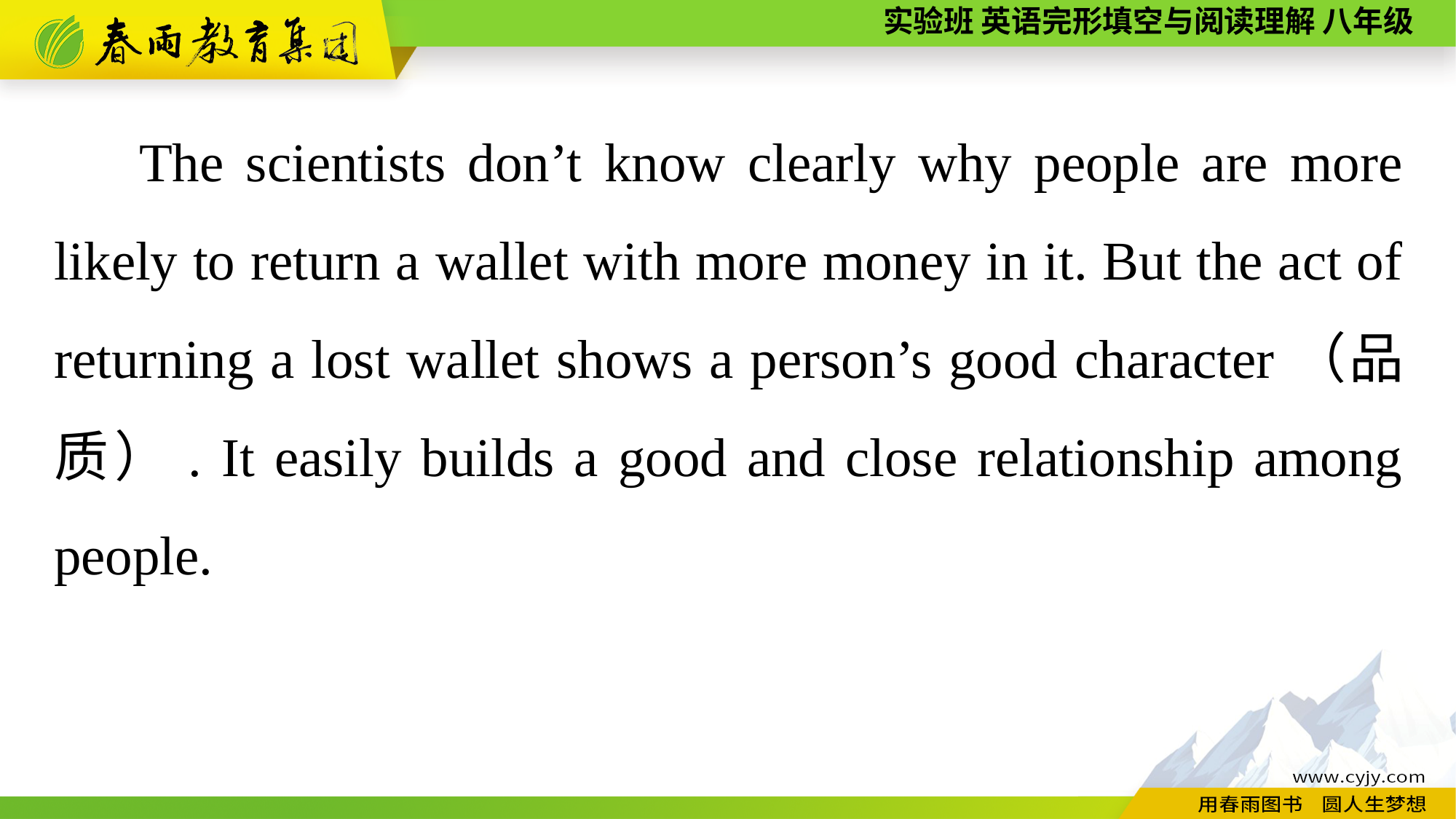

The scientists don’t know clearly why people are more likely to return a wallet with more money in it. But the act of returning a lost wallet shows a person’s good character（品质）. It easily builds a good and close relationship among people.